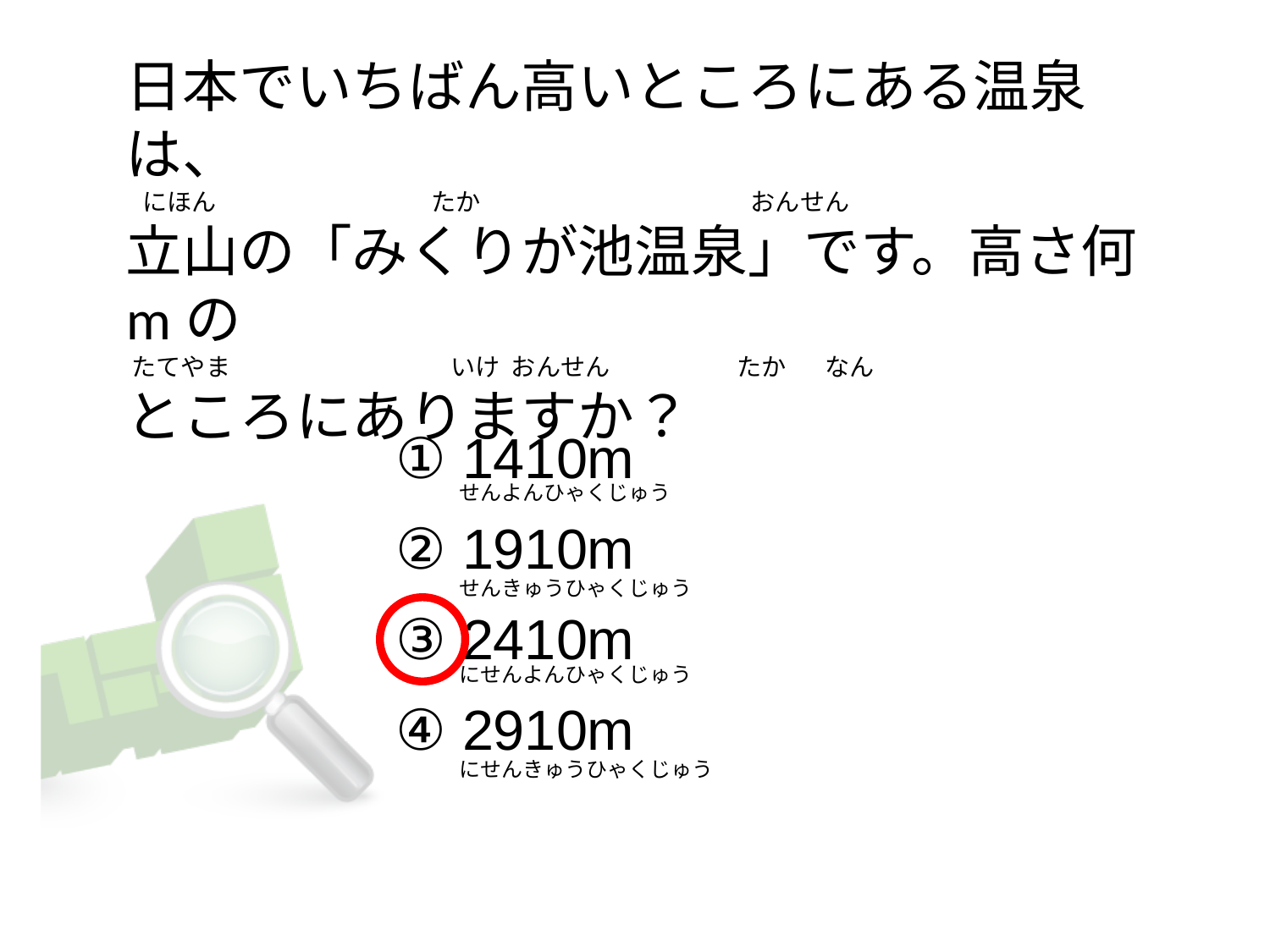

# 日本でいちばん高いところにある温泉は、    にほん                                       たか                                                 おんせん 立山の「みくりが池温泉」です。高さ何mの  たてやま                                        いけ  おんせん                       たか       なん ところにありますか？
① 1410m
② 1910m
③ 2410m
④ 2910m
せんよんひゃくじゅう
せんきゅうひゃくじゅう

にせんよんひゃくじゅう
にせんきゅうひゃくじゅう